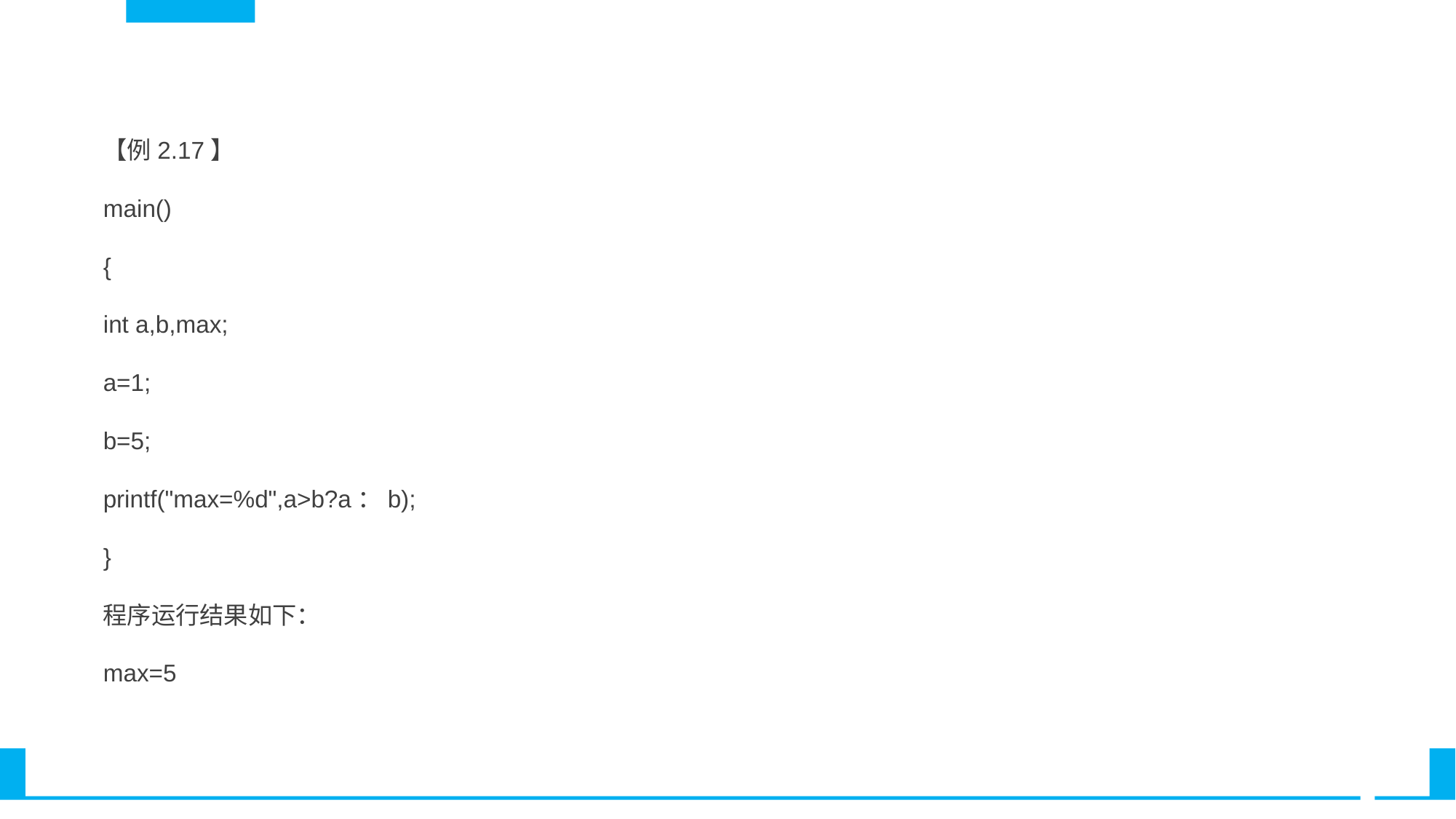

【例2.17】
main()
{
int a,b,max;
a=1;
b=5;
printf("max=%d",a>b?a：b);
}
程序运行结果如下：
max=5